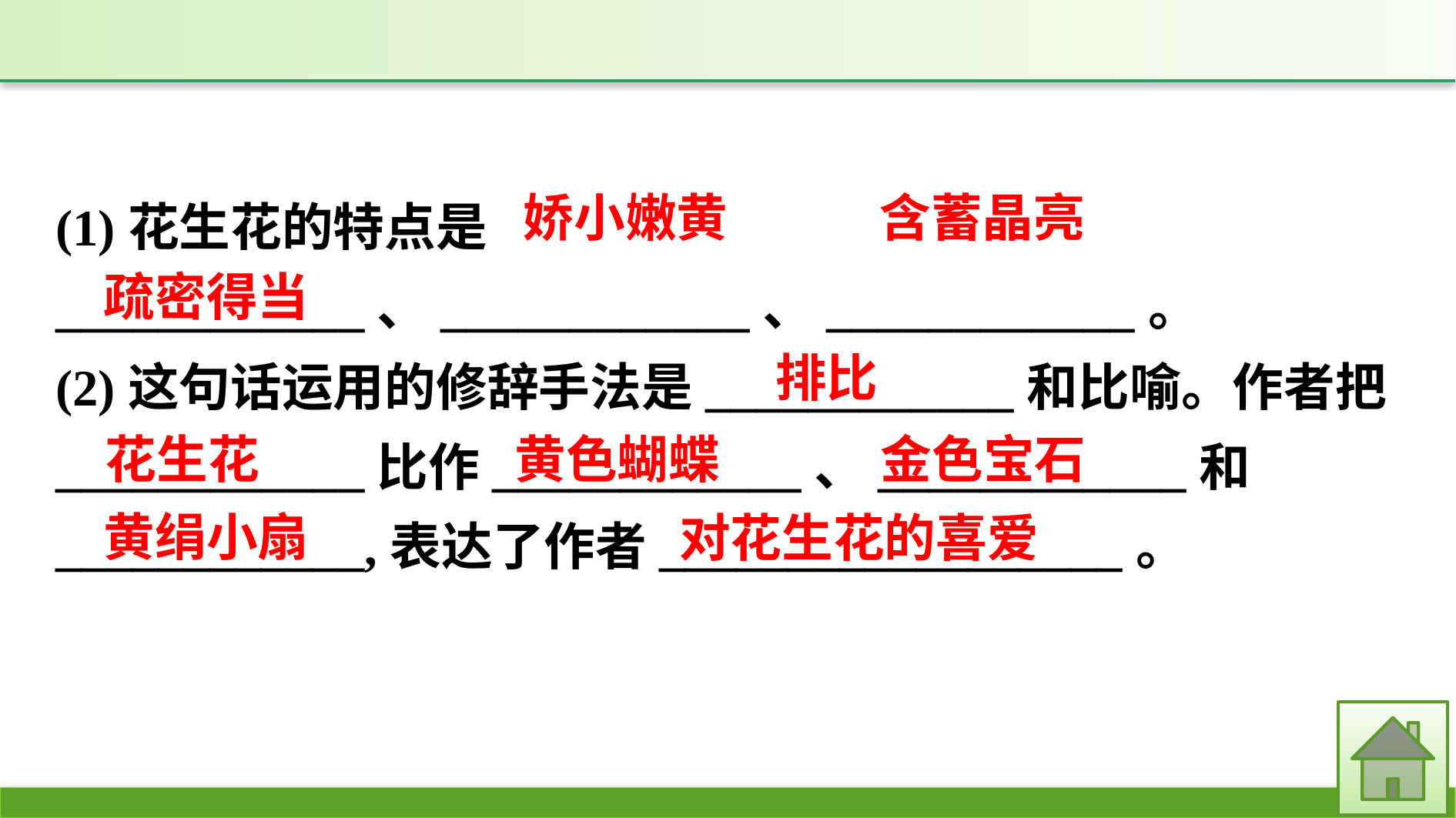

(1)花生花的特点是____________、____________、____________。
(2)这句话运用的修辞手法是____________和比喻。作者把____________比作____________、____________和____________,表达了作者__________________。
娇小嫩黄
含蓄晶亮
疏密得当
排比
花生花
黄色蝴蝶
金色宝石
黄绢小扇
对花生花的喜爱